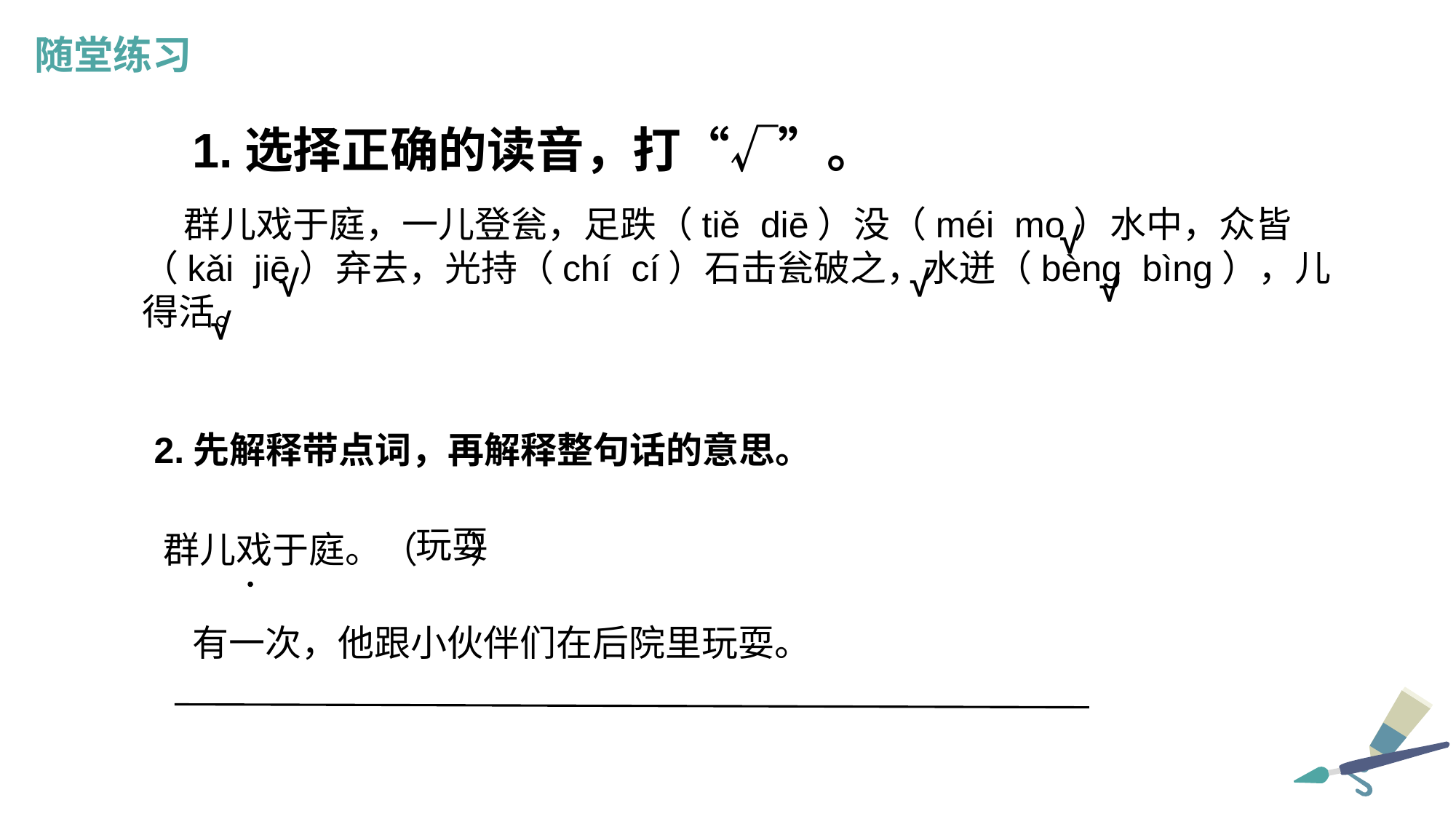

随堂练习
1.选择正确的读音，打“√”。
    群儿戏于庭，一儿登瓮，足跌（tiě  diē）没（méi  mo）水中，众皆（kǎi  jiē）弃去，光持（chí  cí）石击瓮破之，水迸（bènɡ  bìnɡ），儿得活。
√
√
√
√
√
2.先解释带点词，再解释整句话的意思。
玩耍
群儿戏于庭。（　  ）

有一次，他跟小伙伴们在后院里玩耍。